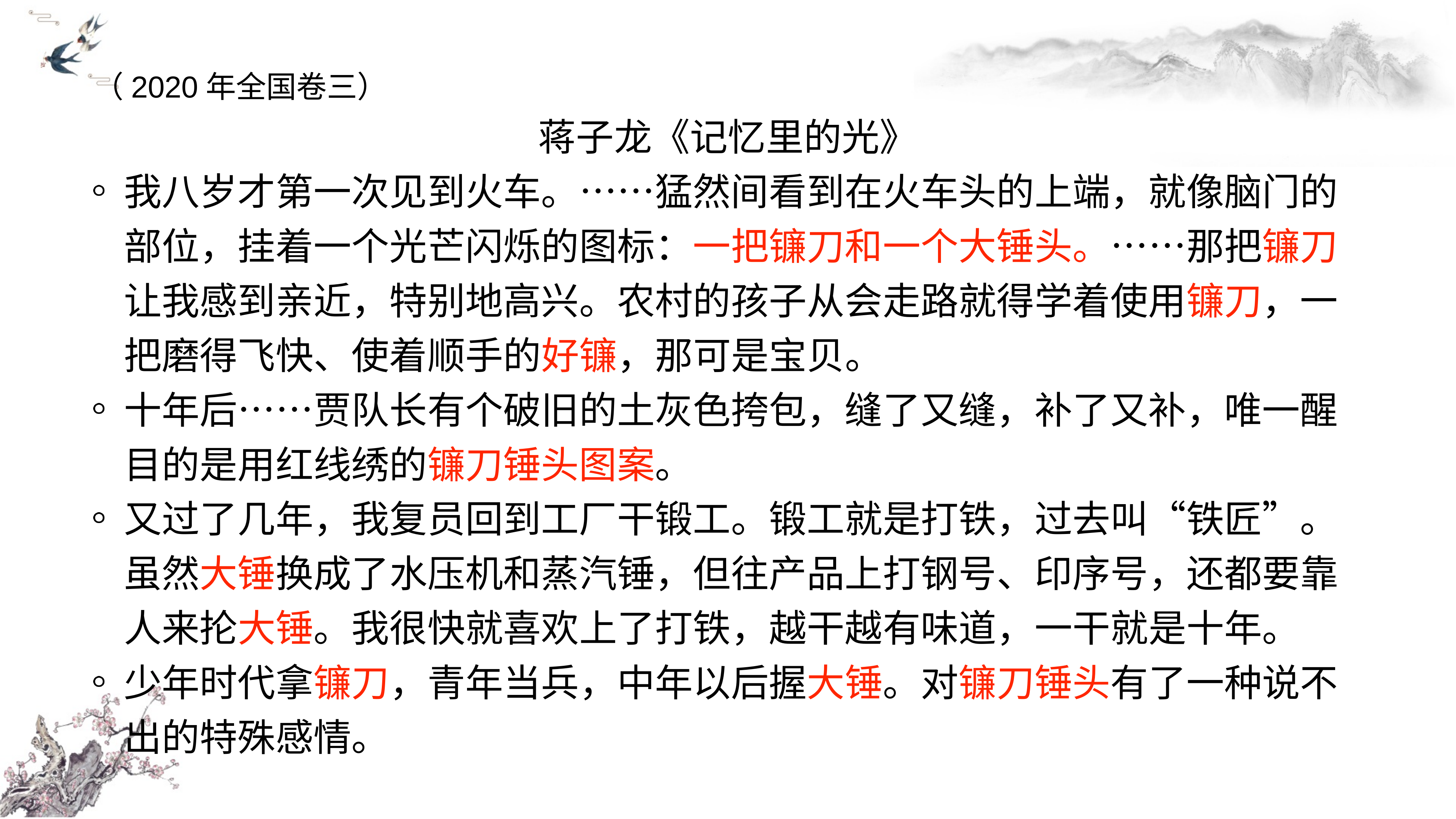

（2020年全国卷三）
蒋子龙《记忆里的光》
我八岁才第一次见到火车。……猛然间看到在火车头的上端，就像脑门的部位，挂着一个光芒闪烁的图标：一把镰刀和一个大锤头。……那把镰刀让我感到亲近，特别地高兴。农村的孩子从会走路就得学着使用镰刀，一把磨得飞快、使着顺手的好镰，那可是宝贝。
十年后……贾队长有个破旧的土灰色挎包，缝了又缝，补了又补，唯一醒目的是用红线绣的镰刀锤头图案。
又过了几年，我复员回到工厂干锻工。锻工就是打铁，过去叫“铁匠”。虽然大锤换成了水压机和蒸汽锤，但往产品上打钢号、印序号，还都要靠人来抡大锤。我很快就喜欢上了打铁，越干越有味道，一干就是十年。
少年时代拿镰刀，青年当兵，中年以后握大锤。对镰刀锤头有了一种说不出的特殊感情。